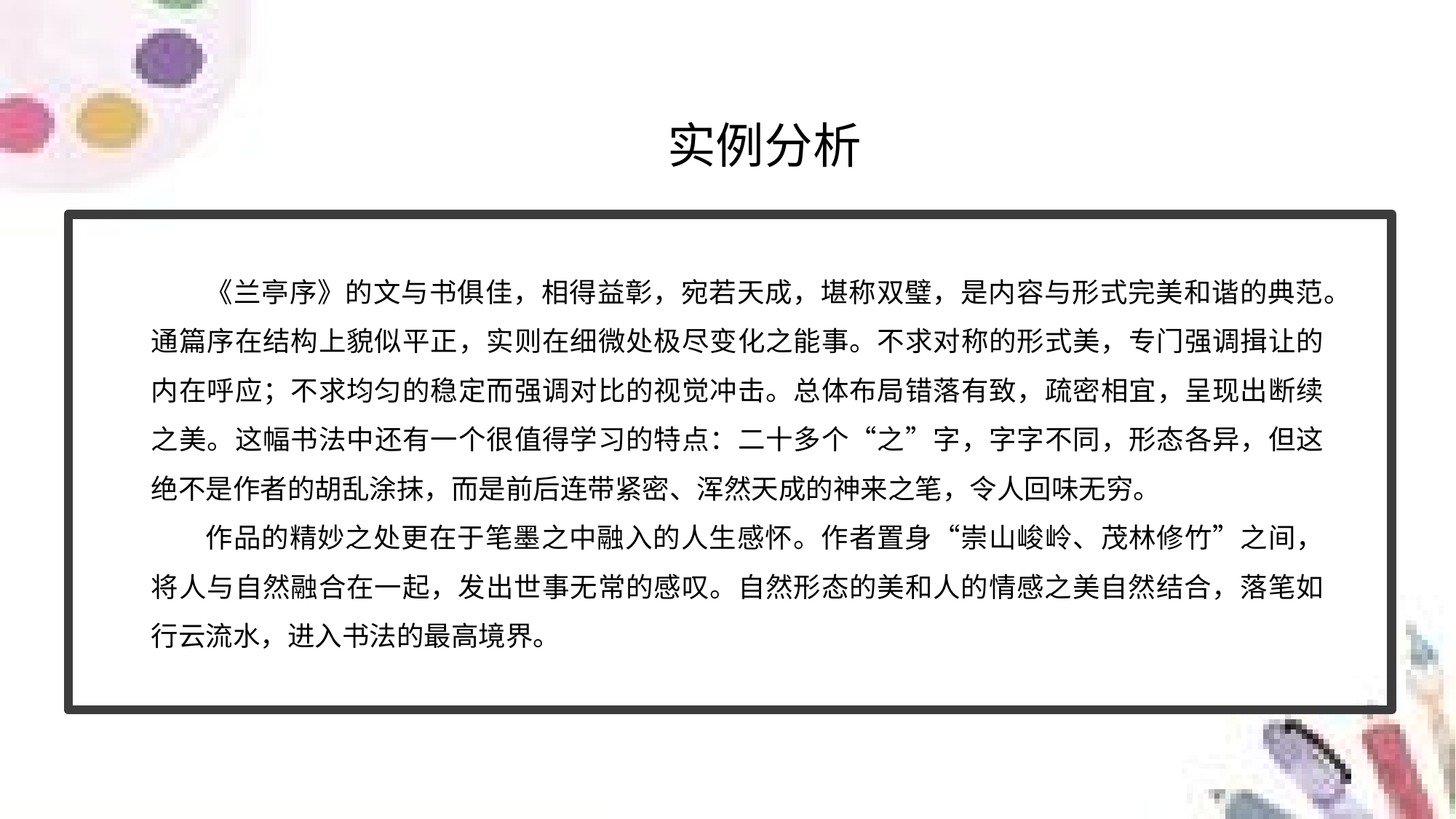

实例分析

《兰亭序》的文与书俱佳，相得益彰，宛若天成，堪称双璧，是内容与形式完美和谐的典范。通篇序在结构上貌似平正，实则在细微处极尽变化之能事。不求对称的形式美，专门强调揖让的内在呼应；不求均匀的稳定而强调对比的视觉冲击。总体布局错落有致，疏密相宜，呈现出断续之美。这幅书法中还有一个很值得学习的特点：二十多个“之”字，字字不同，形态各异，但这绝不是作者的胡乱涂抹，而是前后连带紧密、浑然天成的神来之笔，令人回味无穷。
作品的精妙之处更在于笔墨之中融入的人生感怀。作者置身“崇山峻岭、茂林修竹”之间，将人与自然融合在一起，发出世事无常的感叹。自然形态的美和人的情感之美自然结合，落笔如行云流水，进入书法的最高境界。